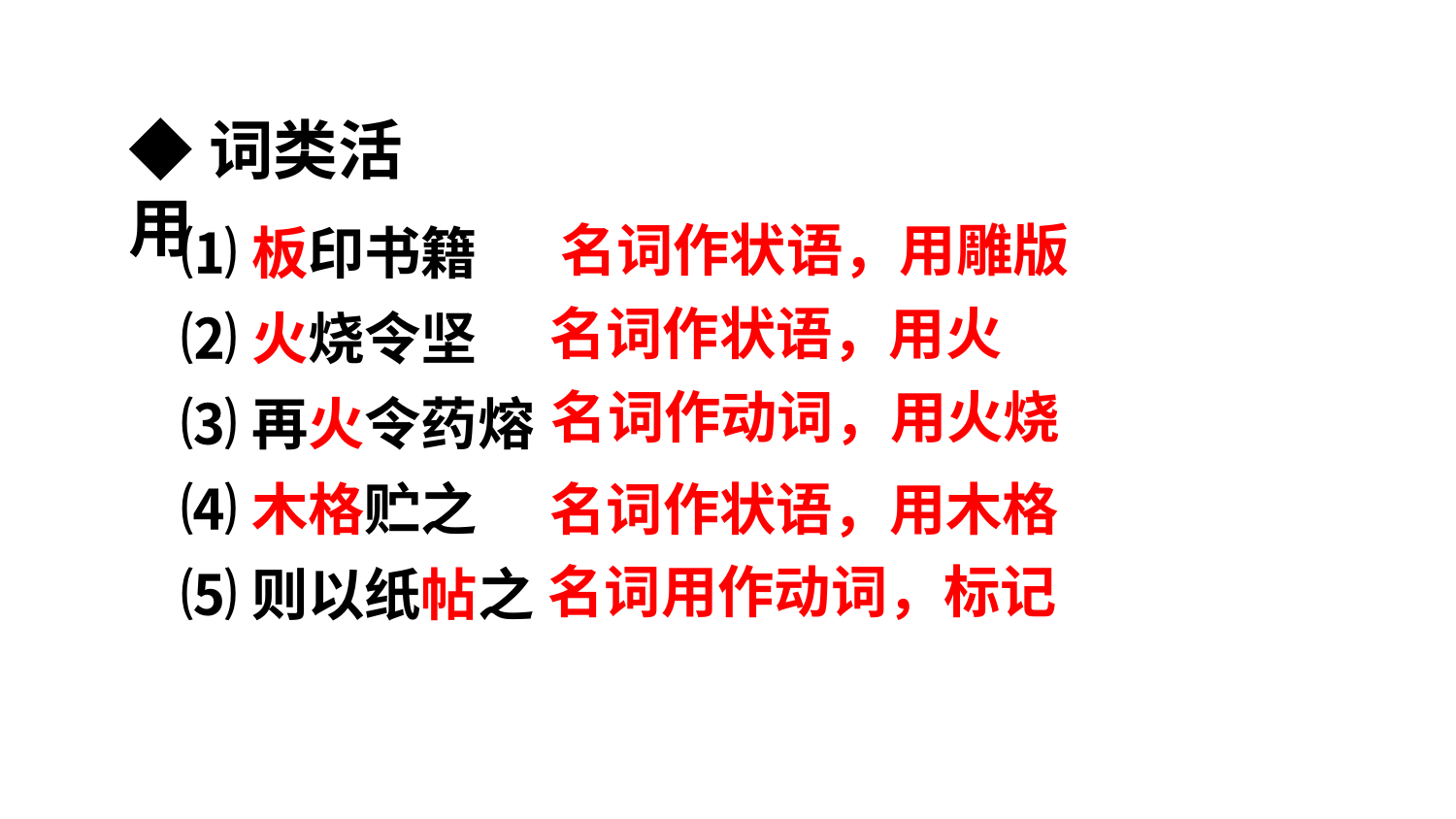

◆词类活用
⑴板印书籍
⑵火烧令坚
⑶再火令药熔
⑷木格贮之
⑸则以纸帖之
名词作状语，用雕版
名词作状语，用火
名词作动词，用火烧
名词作状语，用木格
名词用作动词，标记